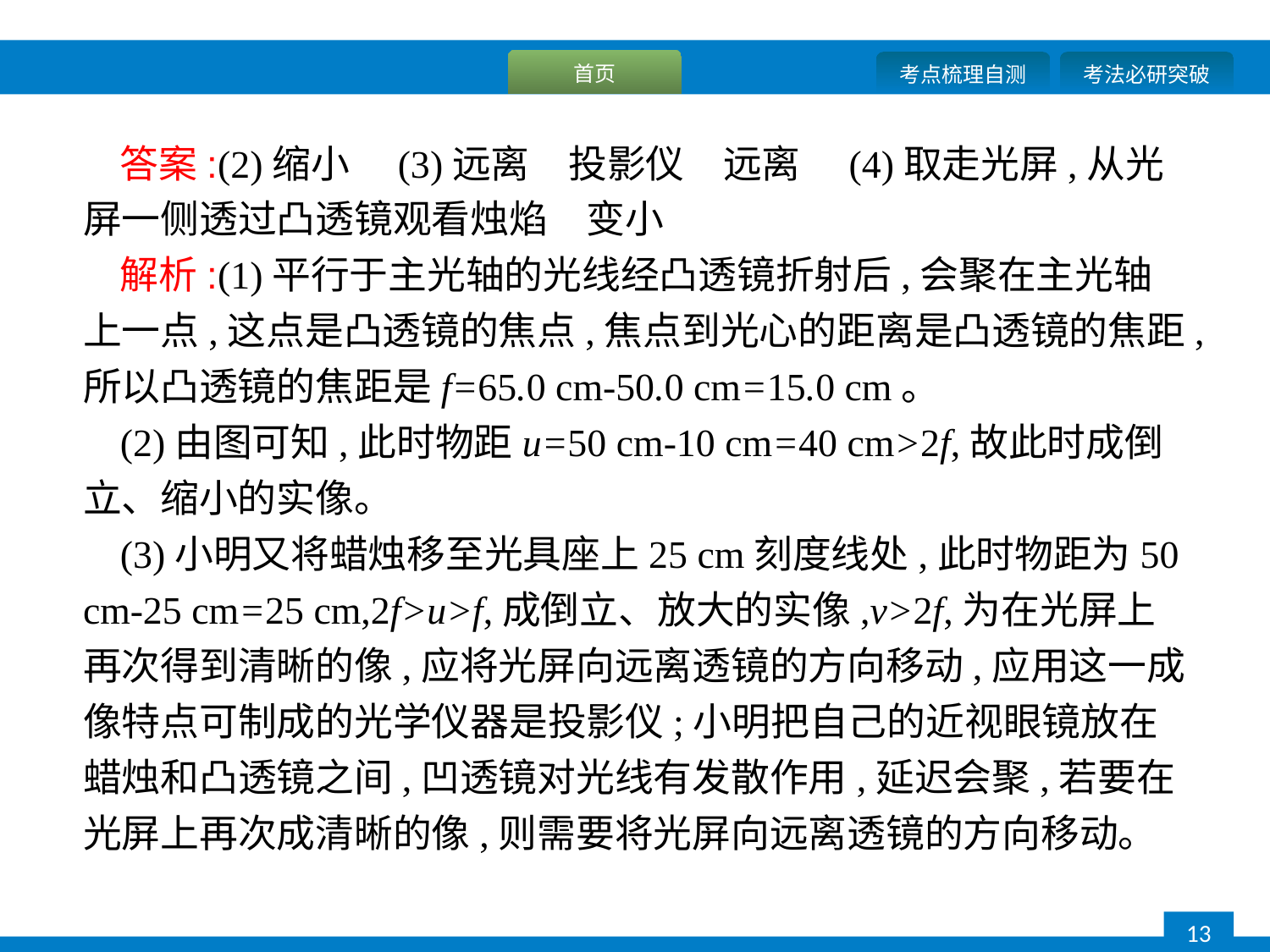

答案:(2)缩小　(3)远离　投影仪　远离　(4)取走光屏,从光屏一侧透过凸透镜观看烛焰　变小
解析:(1)平行于主光轴的光线经凸透镜折射后,会聚在主光轴上一点,这点是凸透镜的焦点,焦点到光心的距离是凸透镜的焦距,所以凸透镜的焦距是f=65.0 cm-50.0 cm=15.0 cm。
(2)由图可知,此时物距u=50 cm-10 cm=40 cm>2f,故此时成倒立、缩小的实像。
(3)小明又将蜡烛移至光具座上25 cm刻度线处,此时物距为50 cm-25 cm=25 cm,2f>u>f,成倒立、放大的实像,v>2f,为在光屏上再次得到清晰的像,应将光屏向远离透镜的方向移动,应用这一成像特点可制成的光学仪器是投影仪;小明把自己的近视眼镜放在蜡烛和凸透镜之间,凹透镜对光线有发散作用,延迟会聚,若要在光屏上再次成清晰的像,则需要将光屏向远离透镜的方向移动。